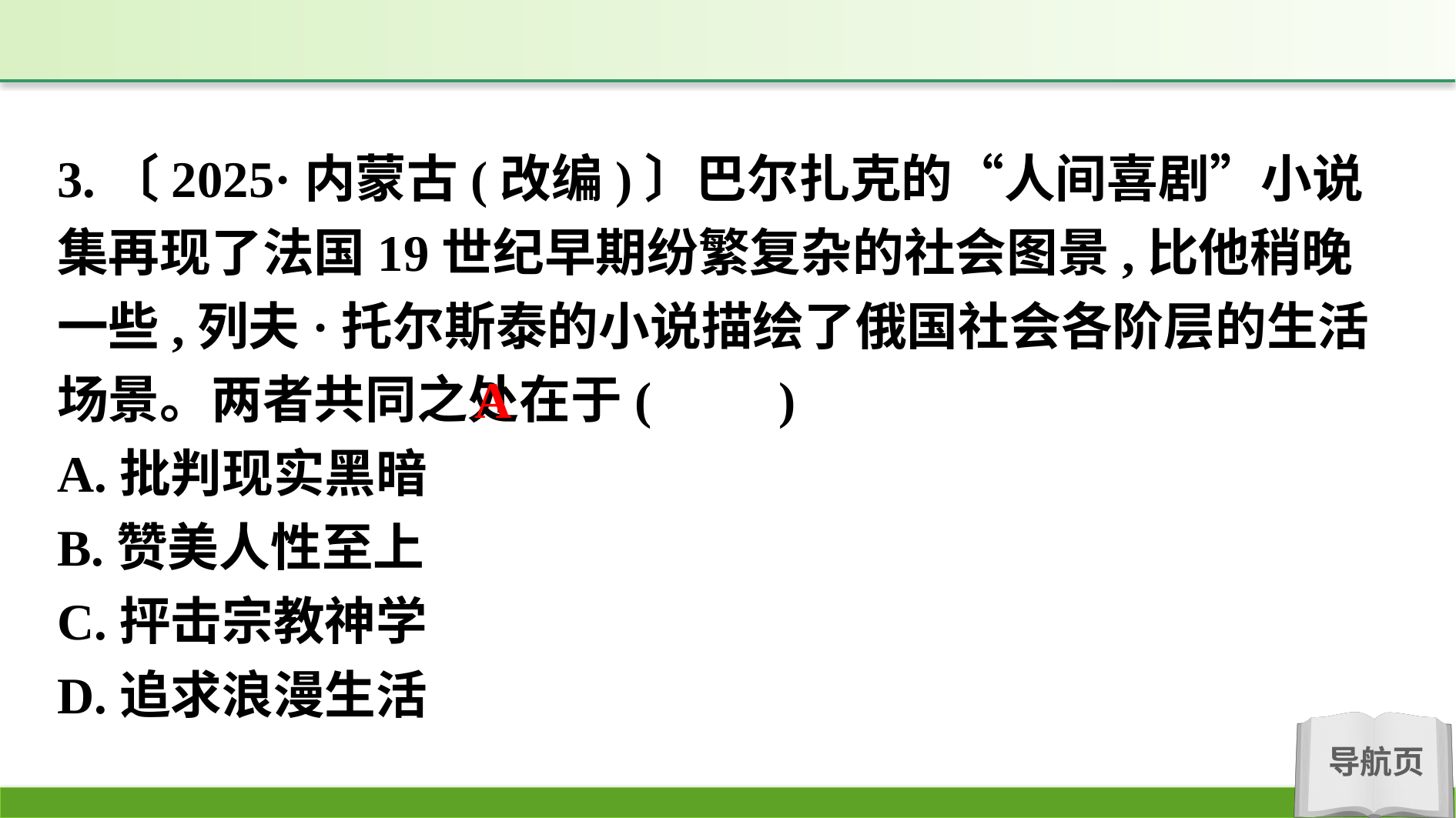

3.〔2025·内蒙古(改编)〕巴尔扎克的“人间喜剧”小说集再现了法国19世纪早期纷繁复杂的社会图景,比他稍晚一些,列夫·托尔斯泰的小说描绘了俄国社会各阶层的生活场景。两者共同之处在于(　　)
A.批判现实黑暗
B.赞美人性至上
C.抨击宗教神学
D.追求浪漫生活
A